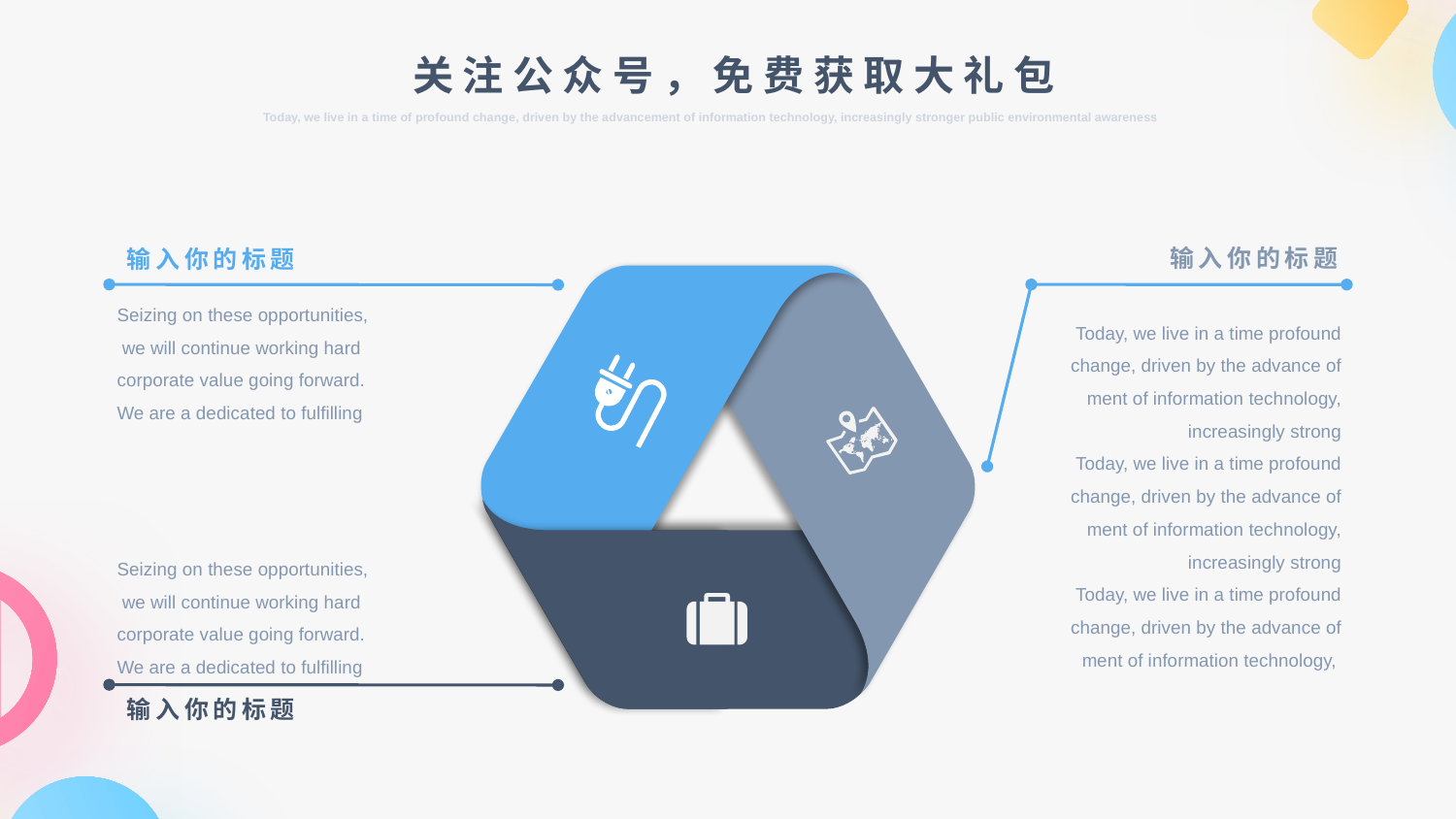

关注公众号，免费获取大礼包
Today, we live in a time of profound change, driven by the advancement of information technology, increasingly stronger public environmental awareness
输入你的标题
输入你的标题

Seizing on these opportunities,
 we will continue working hard
corporate value going forward.
We are a dedicated to fulfilling
Today, we live in a time profound change, driven by the advance of ment of information technology, increasingly strong
Today, we live in a time profound change, driven by the advance of ment of information technology, increasingly strong
Today, we live in a time profound change, driven by the advance of ment of information technology,

Seizing on these opportunities,
 we will continue working hard
corporate value going forward.
We are a dedicated to fulfilling
输入你的标题